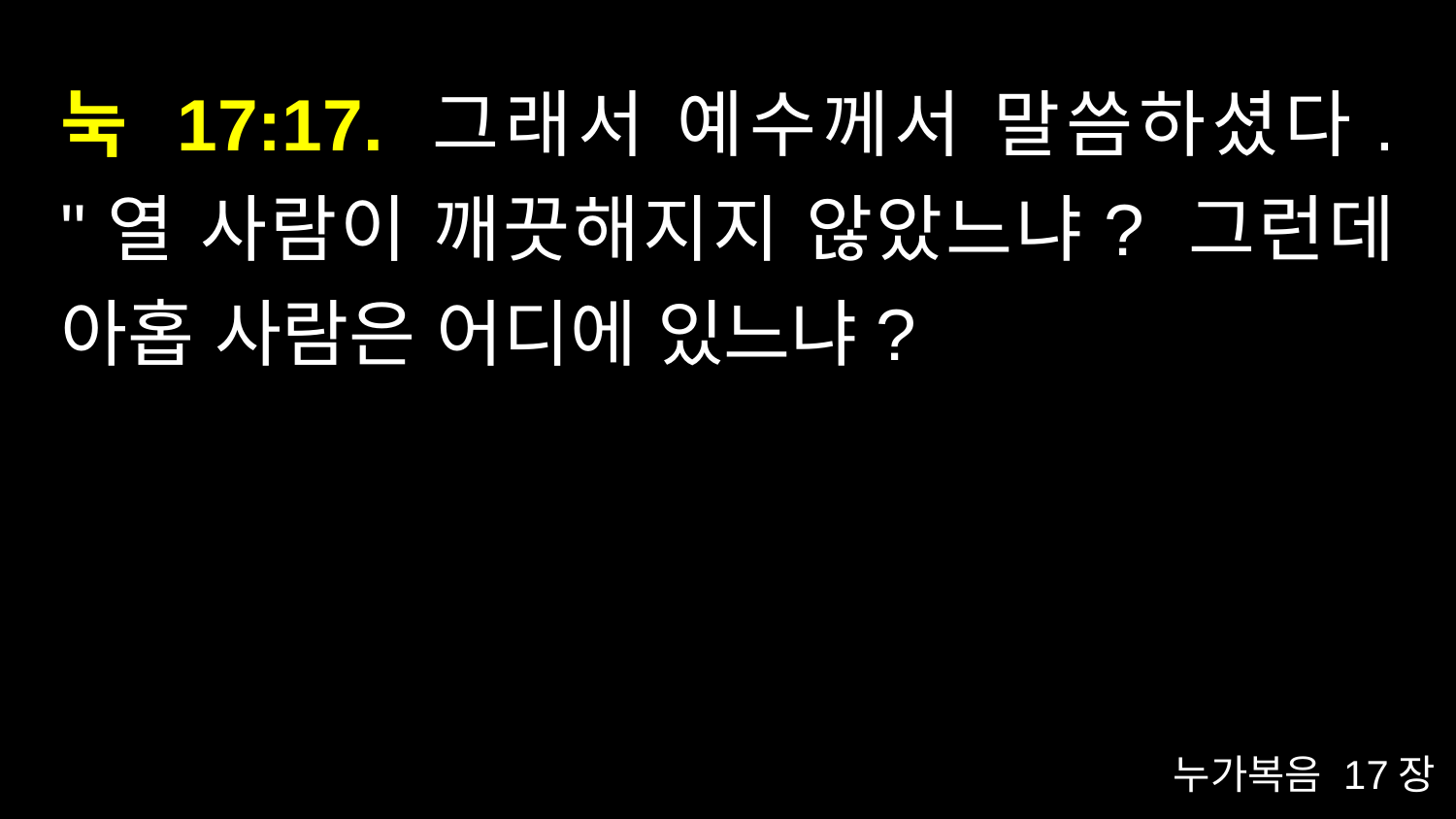

# 눅 17:17. 그래서 예수께서 말씀하셨다. "열 사람이 깨끗해지지 않았느냐? 그런데 아홉 사람은 어디에 있느냐?
누가복음 17장